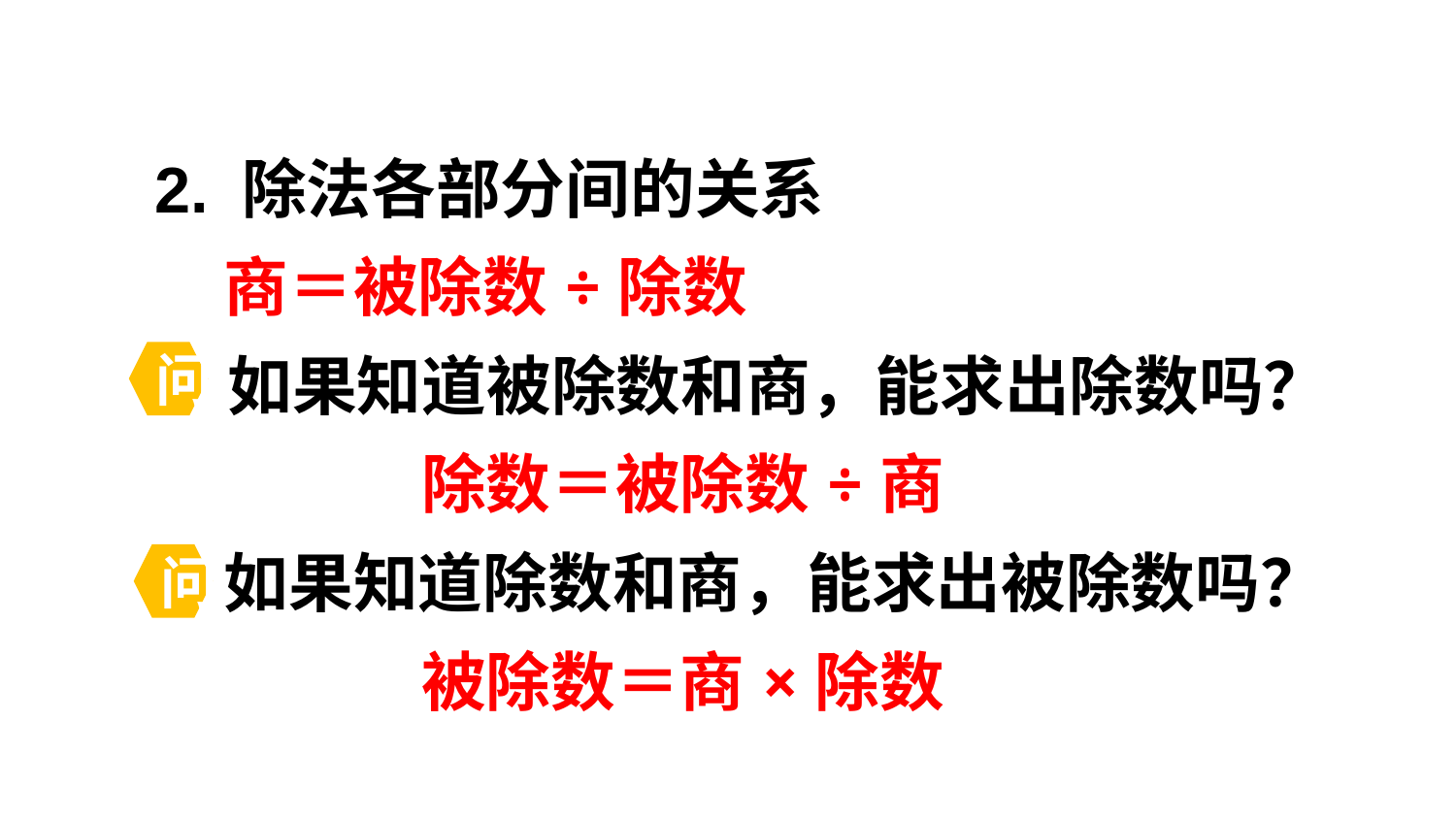

2. 除法各部分间的关系
商＝被除数÷除数
如果知道被除数和商，能求出除数吗？
问
除数＝被除数÷商
如果知道除数和商，能求出被除数吗？
问
被除数＝商×除数